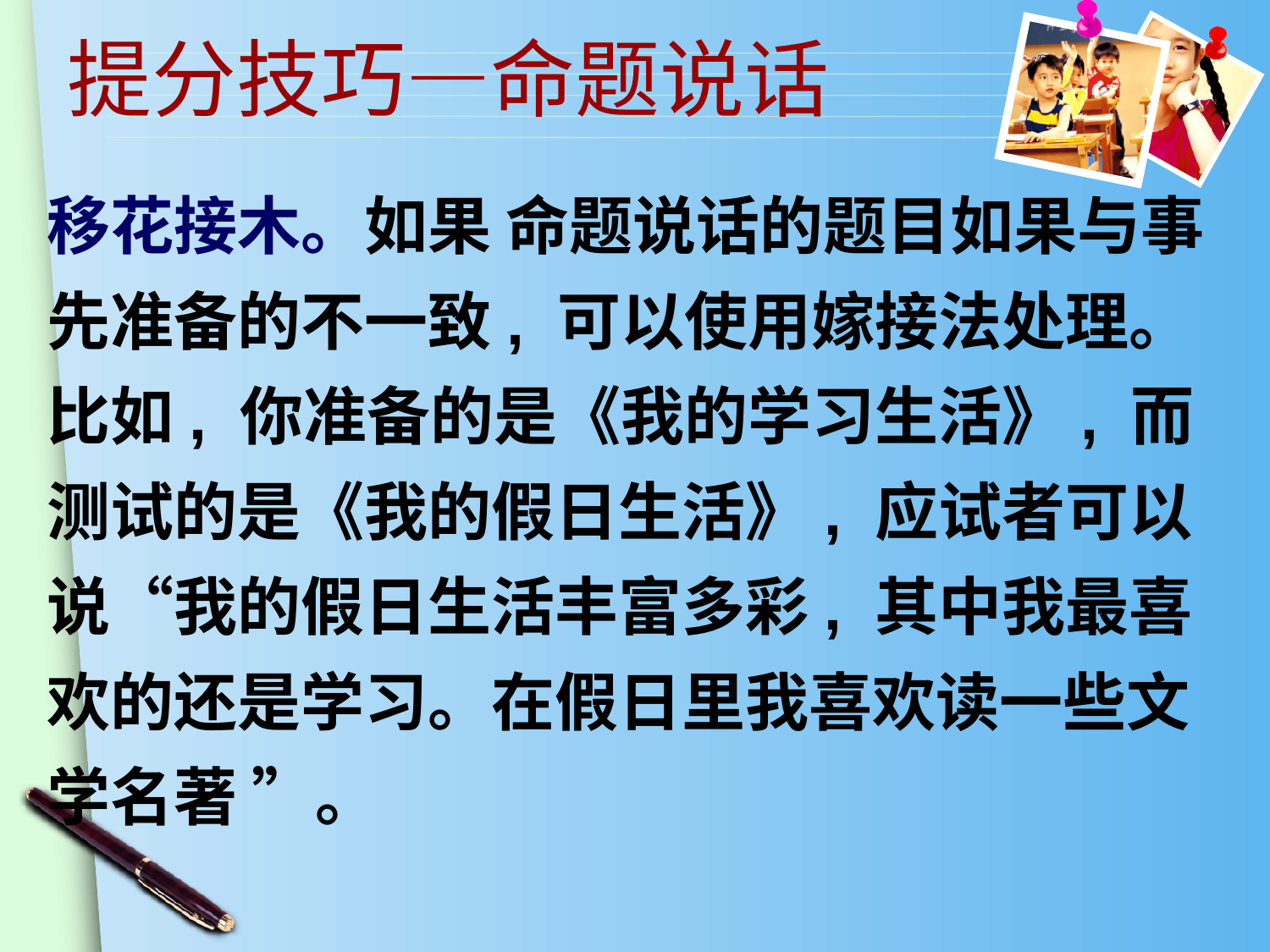

提分技巧—命题说话
移花接木。如果 命题说话的题目如果与事先准备的不一致, 可以使用嫁接法处理。比如, 你准备的是《我的学习生活》, 而测试的是《我的假日生活》, 应试者可以说“我的假日生活丰富多彩, 其中我最喜欢的还是学习。在假日里我喜欢读一些文学名著 ”。